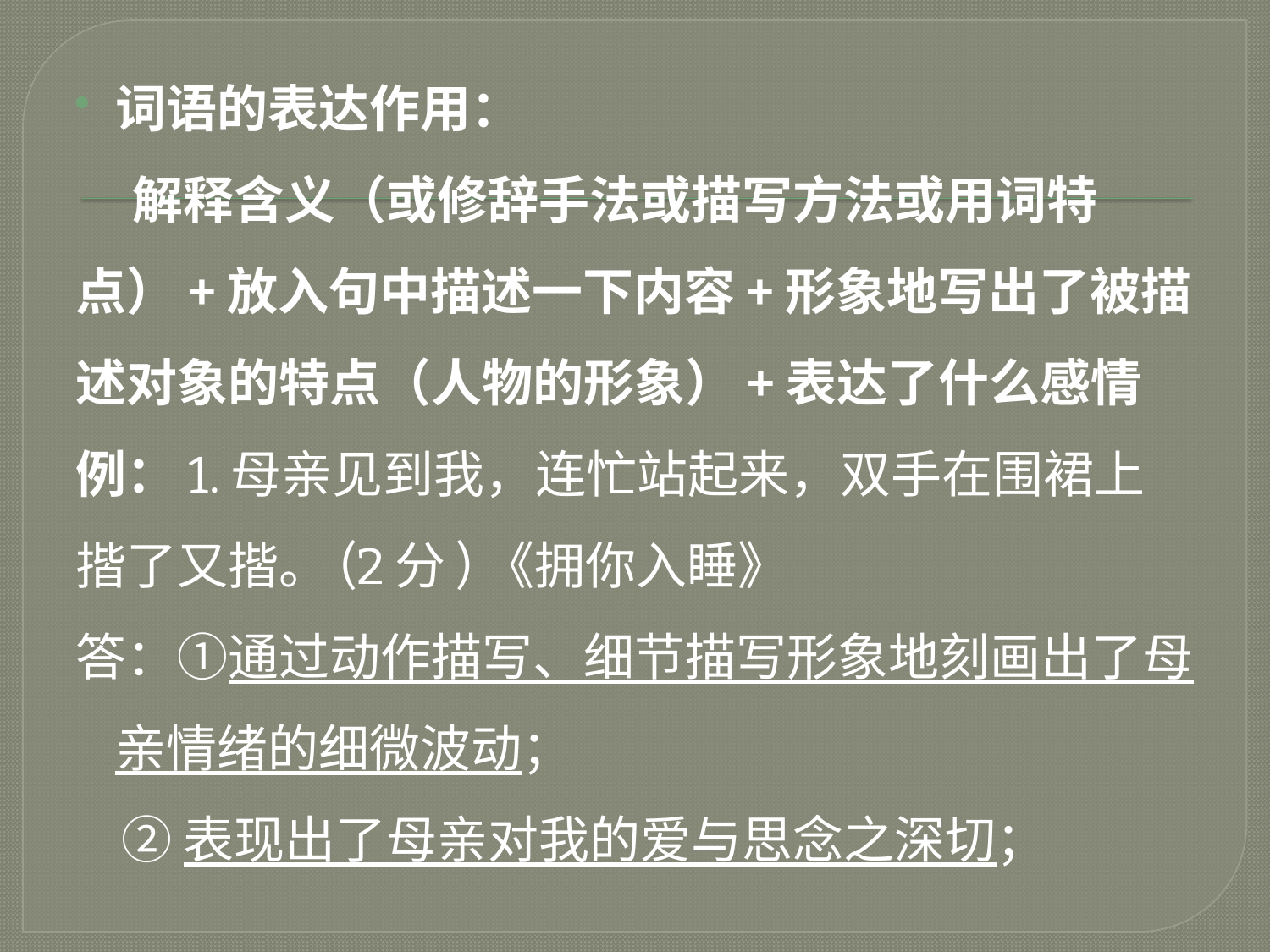

词语的表达作用：
    解释含义（或修辞手法或描写方法或用词特点）+放入句中描述一下内容+形象地写出了被描述对象的特点（人物的形象）+表达了什么感情
例：1.母亲见到我，连忙站起来，双手在围裙上揩了又揩。(2分)《拥你入睡》
答：①通过动作描写、细节描写形象地刻画出了母亲情绪的细微波动；
    ②表现出了母亲对我的爱与思念之深切；